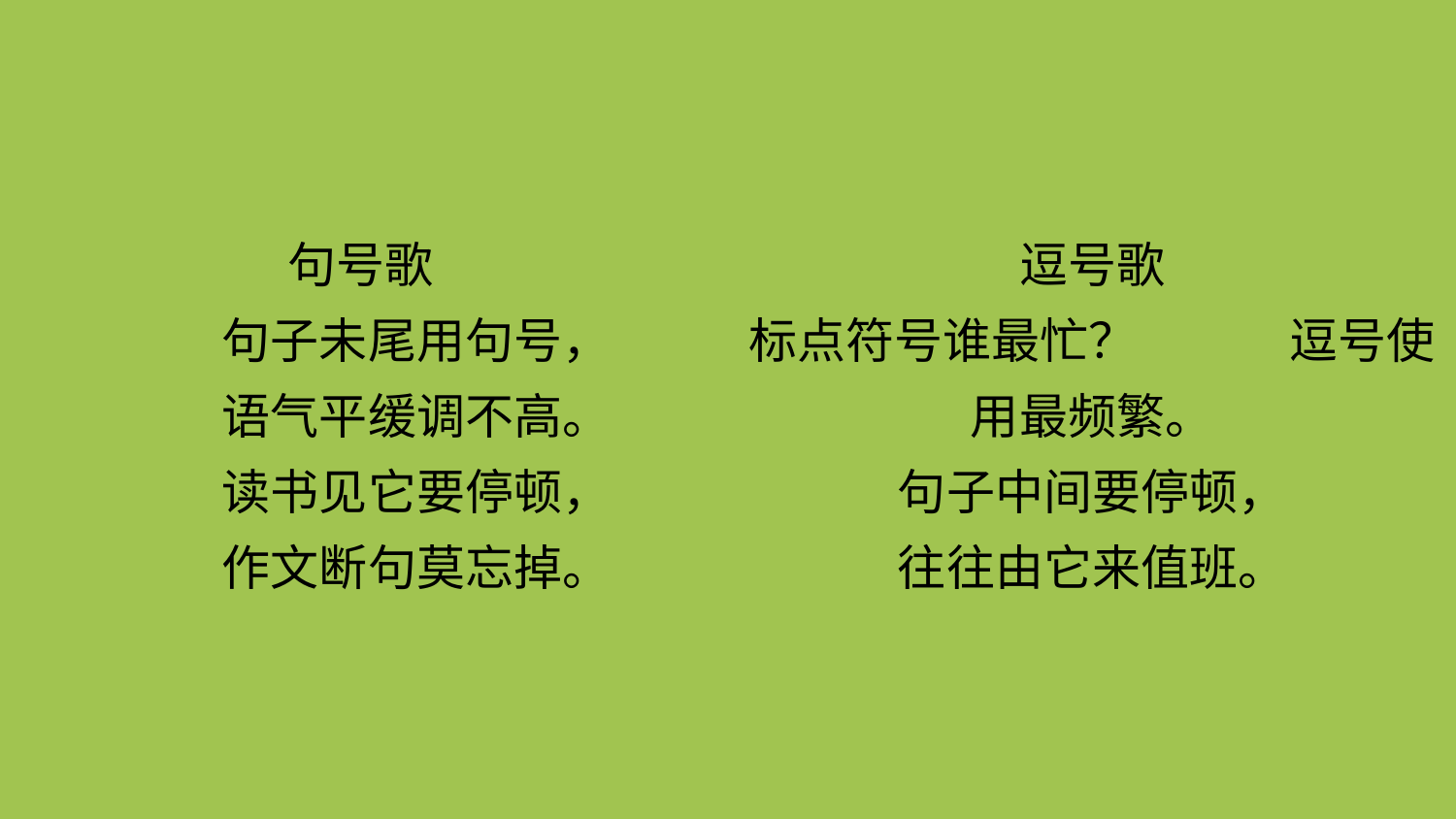

句号歌
  句子未尾用句号，
  语气平缓调不高。
  读书见它要停顿，
  作文断句莫忘掉。
逗号歌
标点符号谁最忙？              逗号使用最频繁。
句子中间要停顿，
往往由它来值班。